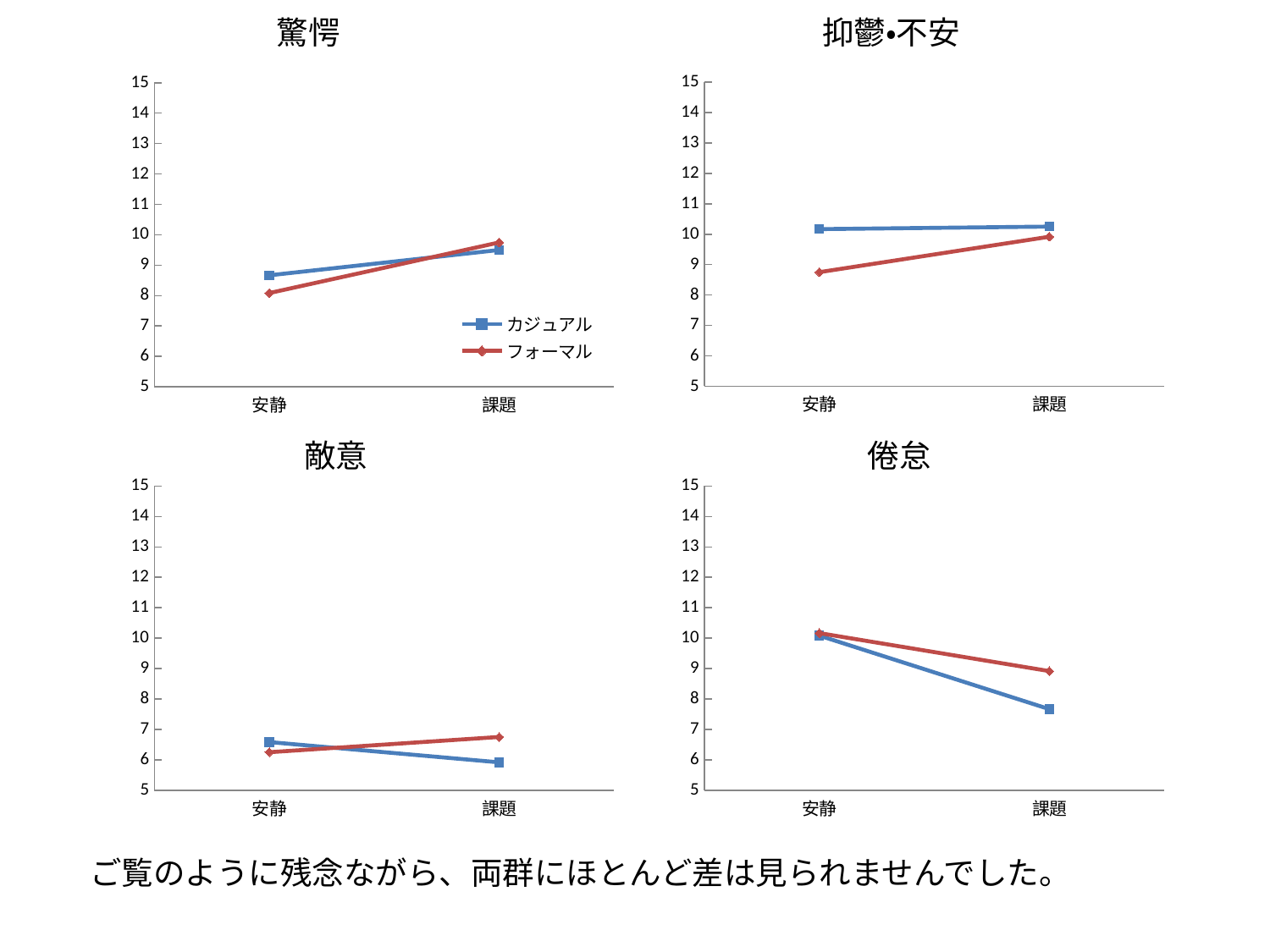

抑鬱・不安
驚愕

### Chart

| Category | カジュアル | フォーマル |
|---|---|---|
| 安静 | 8.666666666666666 | 8.083333333333334 |
| 課題 | 9.5 | 9.75 |

### Chart

| Category | カジュアル | フォーマル |
|---|---|---|
| 安静 | 10.166666666666666 | 8.75 |
| 課題 | 10.25 | 9.916666666666666 |
敵意
倦怠

### Chart

| Category | カジュアル | フォーマル |
|---|---|---|
| 安静 | 6.583333333333333 | 6.25 |
| 課題 | 5.916666666666667 | 6.75 |

### Chart

| Category | カジュアル | フォーマル |
|---|---|---|
| 安静 | 10.083333333333334 | 10.166666666666666 |
| 課題 | 7.666666666666667 | 8.916666666666666 |
ご覧のように残念ながら、両群にほとんど差は見られませんでした。